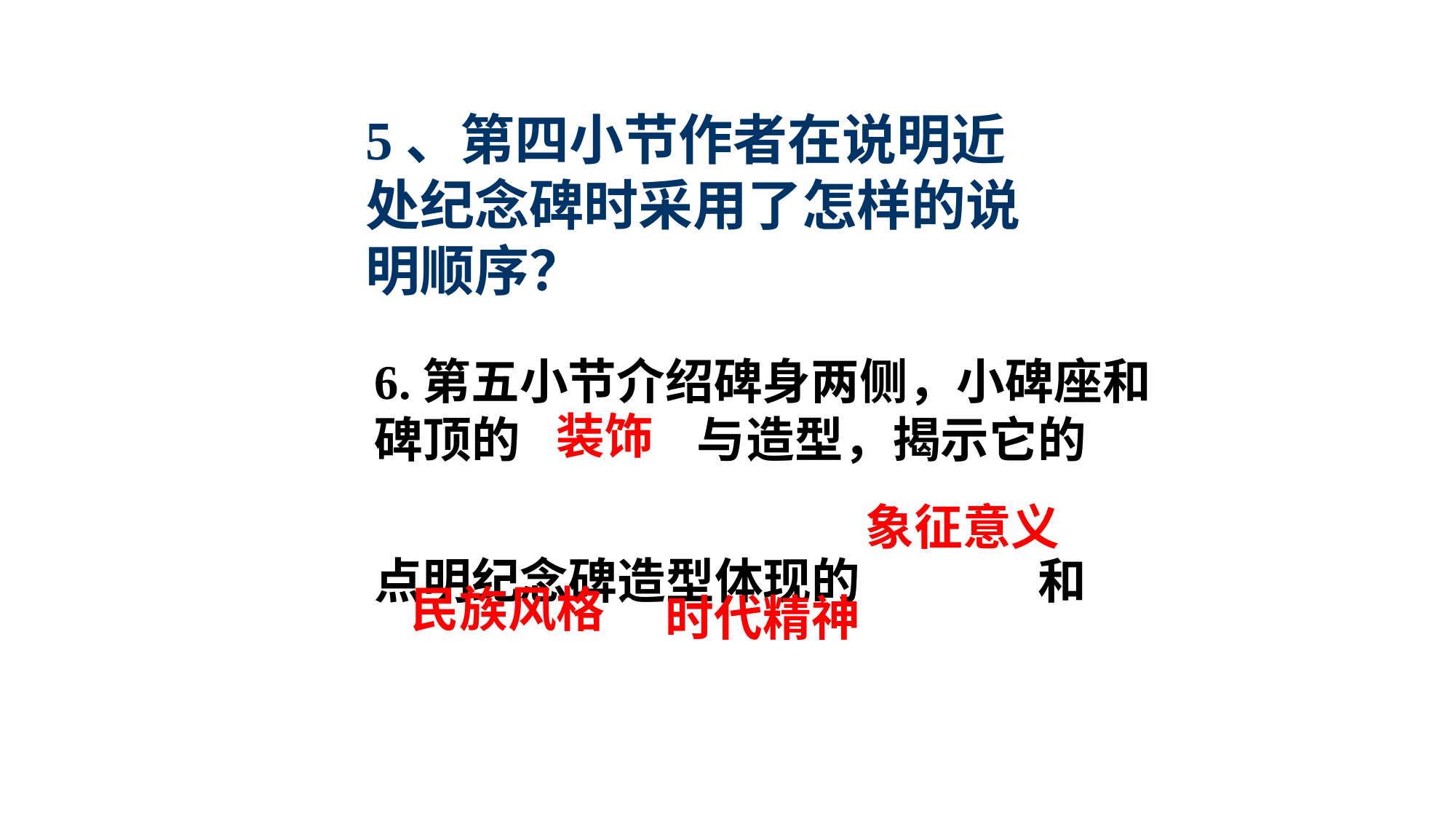

5、第四小节作者在说明近处纪念碑时采用了怎样的说明顺序？
6.第五小节介绍碑身两侧，小碑座和碑顶的                与造型，揭示它的
点明纪念碑造型体现的                和
装饰
象征意义
民族风格
时代精神